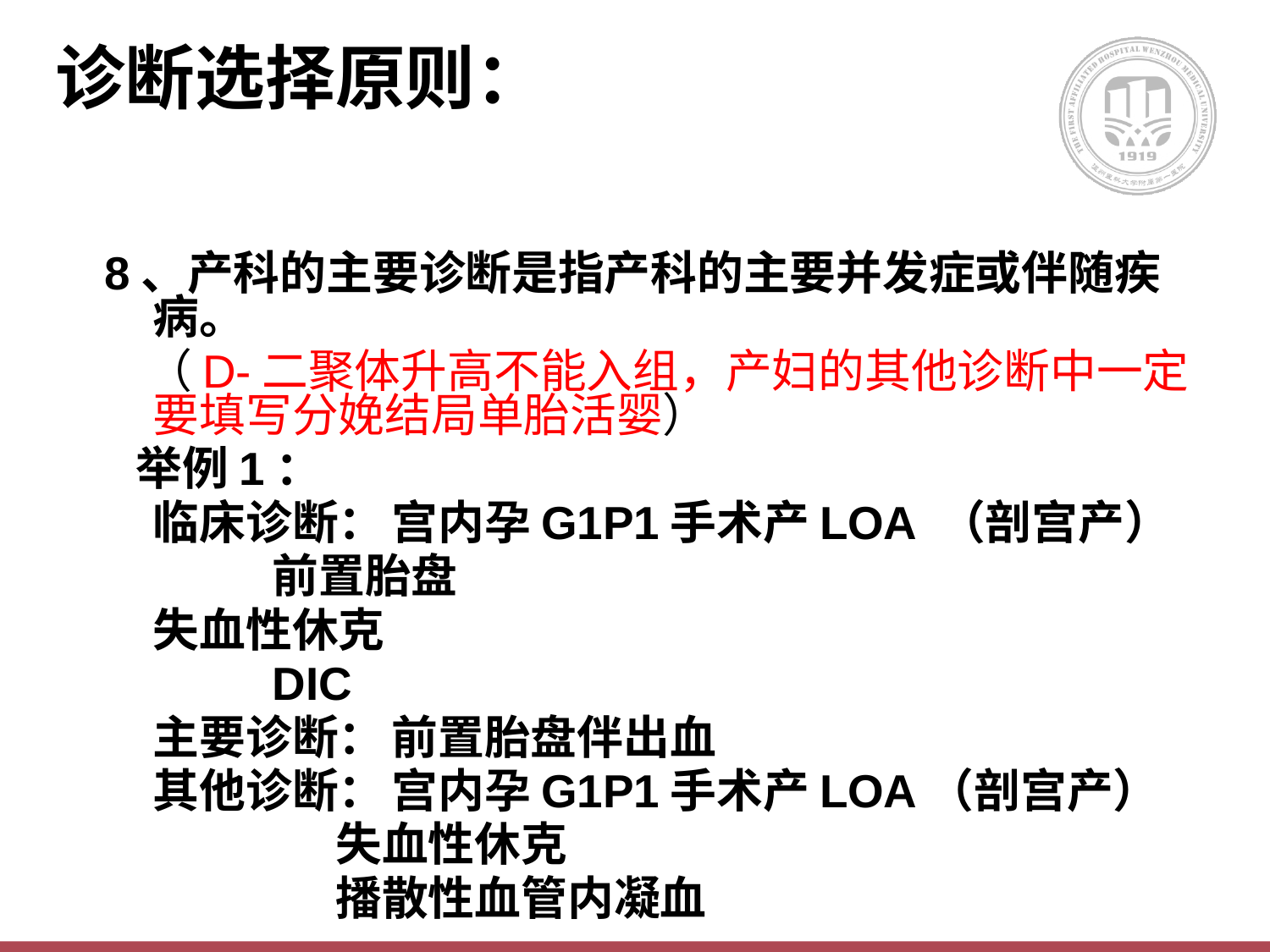

# 诊断选择原则：
8、产科的主要诊断是指产科的主要并发症或伴随疾病。
   （D-二聚体升高不能入组，产妇的其他诊断中一定要填写分娩结局单胎活婴）
  举例1：
		临床诊断：	宫内孕G1P1手术产LOA （剖宫产）
		    		前置胎盘
				失血性休克
		   		DIC
		主要诊断：	前置胎盘伴出血
		其他诊断：	宫内孕G1P1手术产LOA（剖宫产）
          	     失血性休克
          	     播散性血管内凝血